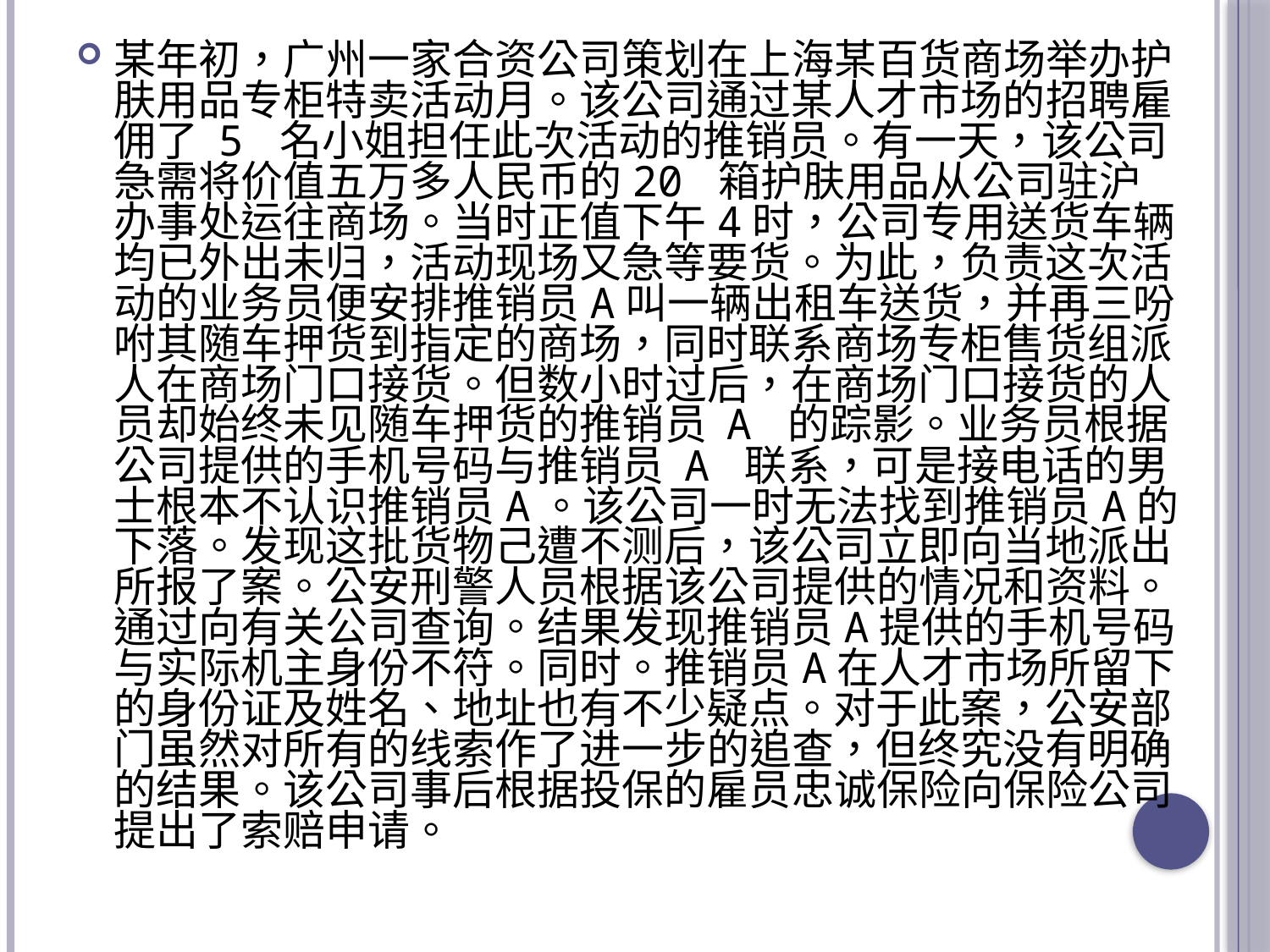

某年初，广州一家合资公司策划在上海某百货商场举办护肤用品专柜特卖活动月。该公司通过某人才市场的招聘雇佣了 5 名小姐担任此次活动的推销员。有一天，该公司急需将价值五万多人民币的20 箱护肤用品从公司驻沪办事处运往商场。当时正值下午4时，公司专用送货车辆均已外出未归，活动现场又急等要货。为此，负责这次活动的业务员便安排推销员A叫一辆出租车送货，并再三吩咐其随车押货到指定的商场，同时联系商场专柜售货组派人在商场门口接货。但数小时过后，在商场门口接货的人员却始终未见随车押货的推销员 A 的踪影。业务员根据公司提供的手机号码与推销员 A 联系，可是接电话的男士根本不认识推销员A。该公司一时无法找到推销员A的下落。发现这批货物己遭不测后，该公司立即向当地派出所报了案。公安刑警人员根据该公司提供的情况和资料。通过向有关公司查询。结果发现推销员A提供的手机号码与实际机主身份不符。同时。推销员A在人才市场所留下的身份证及姓名、地址也有不少疑点。对于此案，公安部门虽然对所有的线索作了进一步的追查，但终究没有明确的结果。该公司事后根据投保的雇员忠诚保险向保险公司提出了索赔申请。